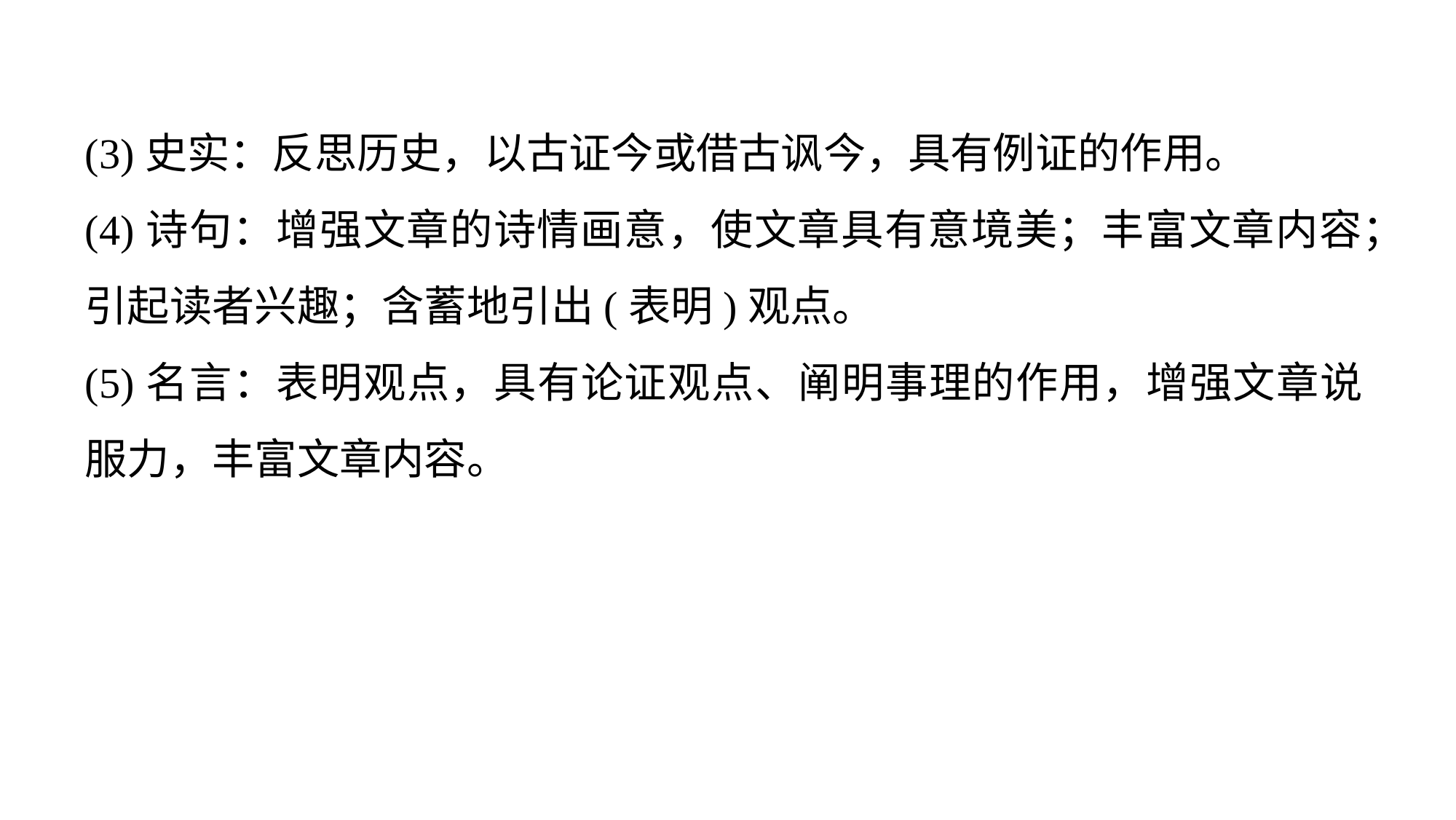

(3)史实：反思历史，以古证今或借古讽今，具有例证的作用。
(4)诗句：增强文章的诗情画意，使文章具有意境美；丰富文章内容；引起读者兴趣；含蓄地引出(表明)观点。
(5)名言：表明观点，具有论证观点、阐明事理的作用，增强文章说服力，丰富文章内容。